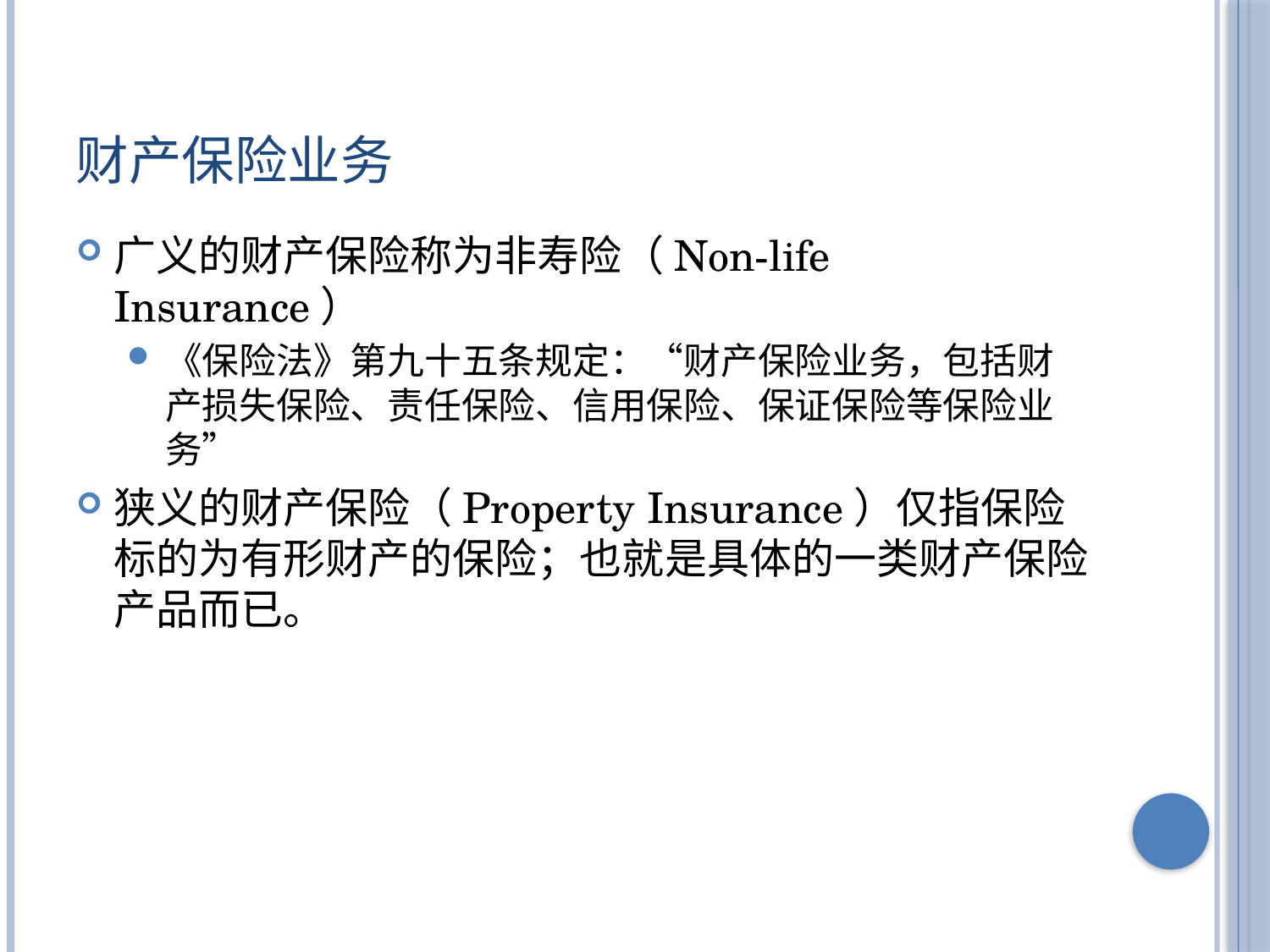

# 财产保险业务
广义的财产保险称为非寿险（Non-life Insurance）
《保险法》第九十五条规定：“财产保险业务，包括财产损失保险、责任保险、信用保险、保证保险等保险业务”
狭义的财产保险（Property Insurance）仅指保险标的为有形财产的保险；也就是具体的一类财产保险产品而已。